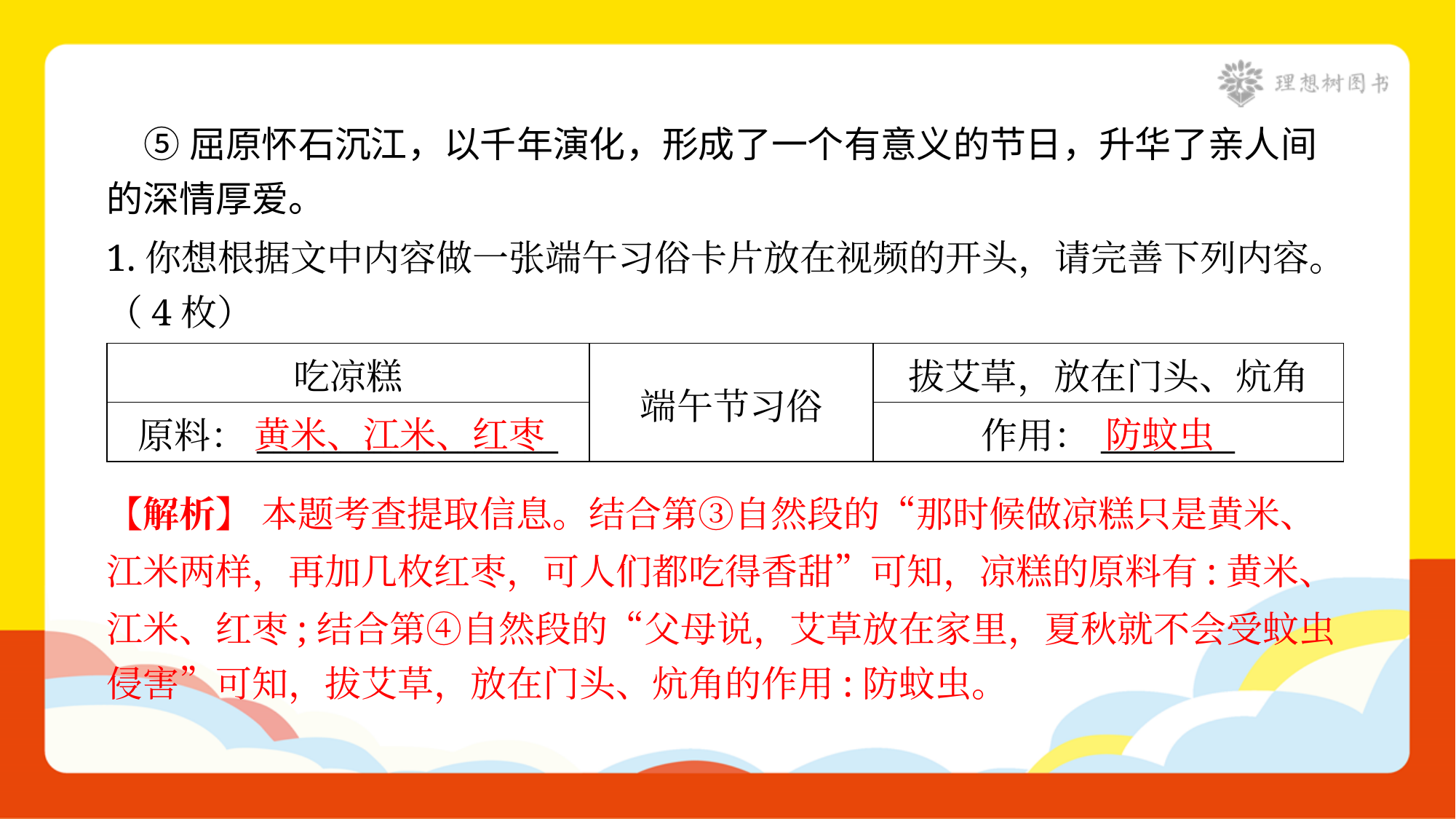

⑤屈原怀石沉江，以千年演化，形成了一个有意义的节日，升华了亲人间
的深情厚爱。
1.你想根据文中内容做一张端午习俗卡片放在视频的开头，请完善下列内容。
（4枚）
| 吃凉糕 | 端午节习俗 | 拔艾草，放在门头、炕角 |
| --- | --- | --- |
| 原料：\_\_\_\_\_\_\_\_\_\_\_\_\_\_\_\_\_\_ |  | 作用：\_\_\_\_\_\_\_\_ |
黄米、江米、红枣
防蚊虫
【解析】 本题考查提取信息。结合第③自然段的“那时候做凉糕只是黄米、
江米两样，再加几枚红枣，可人们都吃得香甜”可知，凉糕的原料有:黄米、
江米、红枣;结合第④自然段的“父母说，艾草放在家里，夏秋就不会受蚊虫
侵害”可知，拔艾草，放在门头、炕角的作用:防蚊虫。